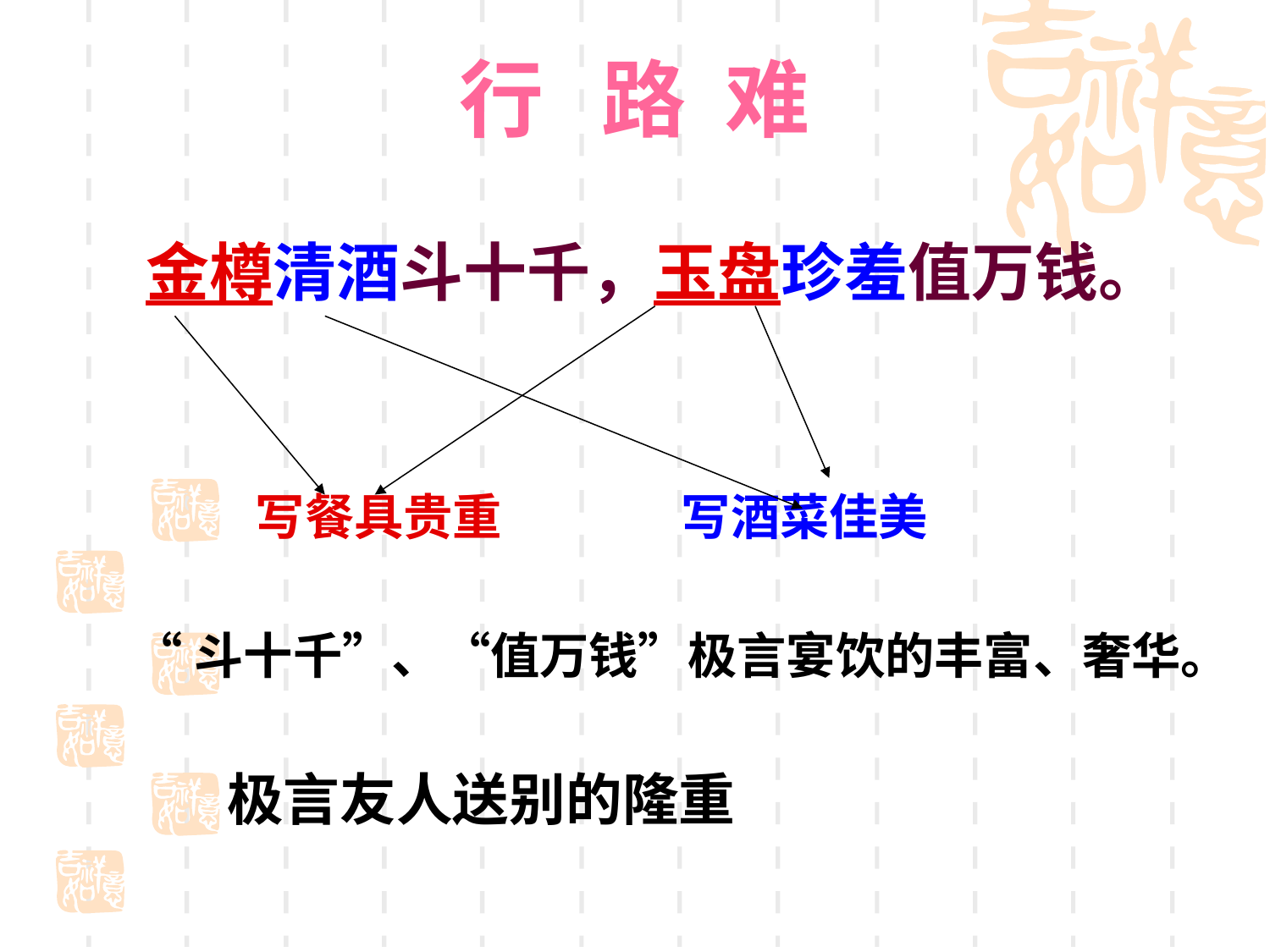

# 行   路  难
      金樽清酒斗十千，玉盘珍羞值万钱。

                    写餐具贵重                写酒菜佳美

       “斗十千”、“值万钱”极言宴饮的丰富、奢华。

              极言友人送别的隆重